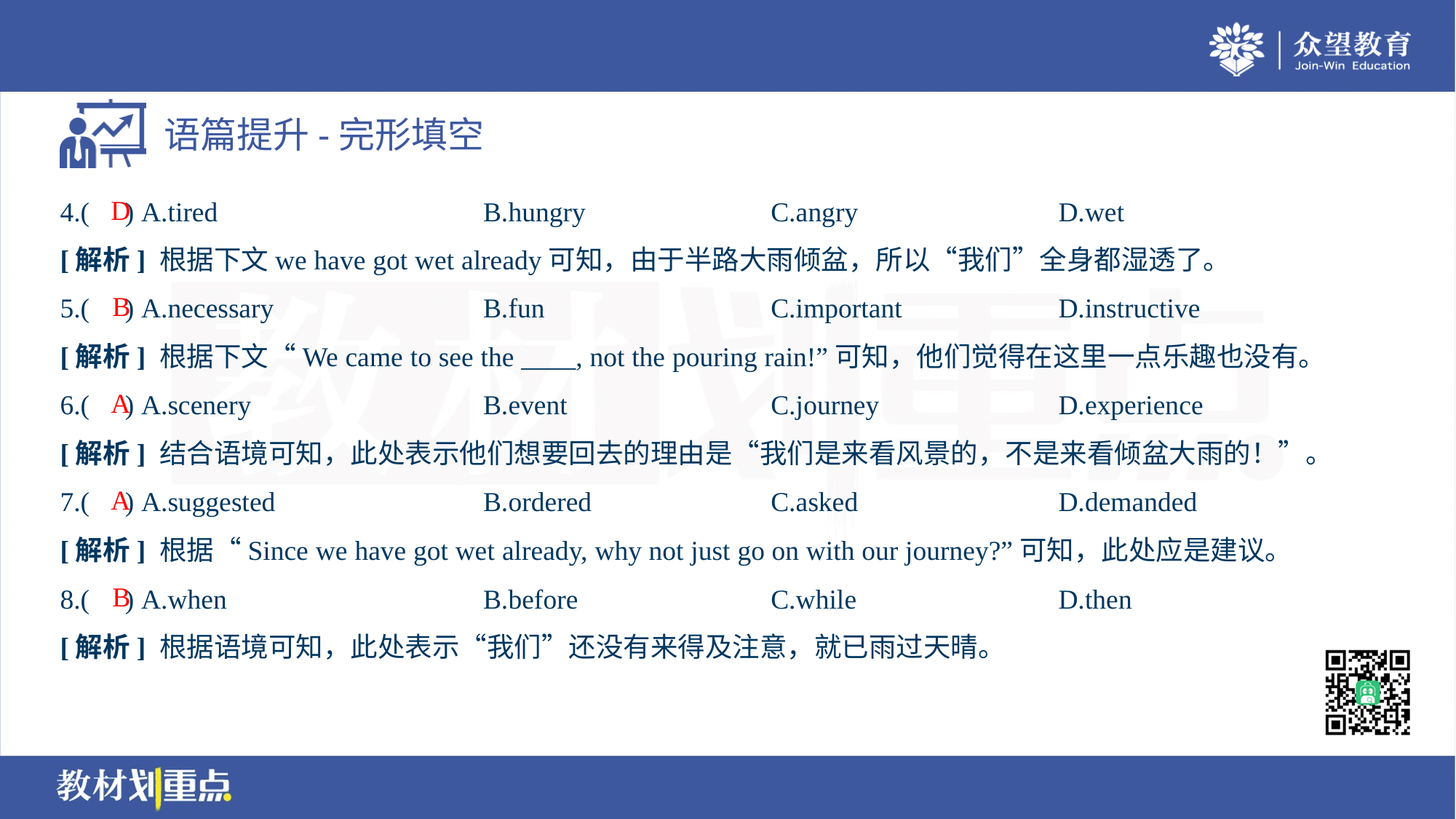

D
4.(     ) A.tired	B.hungry	C.angry	D.wet
[解析] 根据下文we have got wet already可知，由于半路大雨倾盆，所以“我们”全身都湿透了。
B
5.(     ) A.necessary	B.fun	C.important	D.instructive
[解析] 根据下文“We came to see the ____, not the pouring rain!”可知，他们觉得在这里一点乐趣也没有。
A
6.(     ) A.scenery	B.event	C.journey	D.experience
[解析] 结合语境可知，此处表示他们想要回去的理由是“我们是来看风景的，不是来看倾盆大雨的！”。
A
7.(     ) A.suggested	B.ordered	C.asked	D.demanded
[解析] 根据“Since we have got wet already, why not just go on with our journey?”可知，此处应是建议。
B
8.(     ) A.when	B.before	C.while	D.then
[解析] 根据语境可知，此处表示“我们”还没有来得及注意，就已雨过天晴。